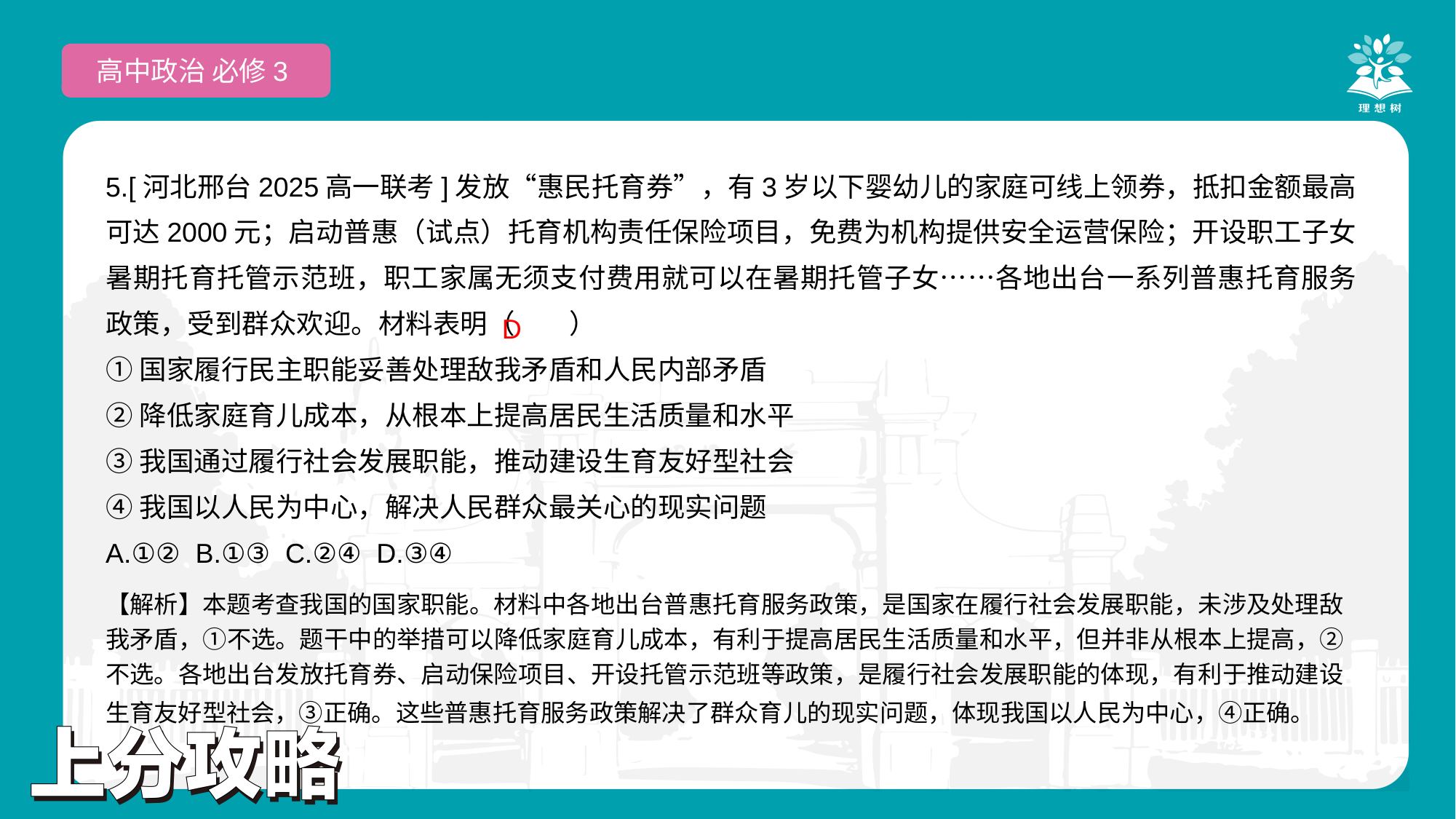

高中政治 必修3
5.[河北邢台2025高一联考]发放“惠民托育券”，有3岁以下婴幼儿的家庭可线上领券，抵扣金额最高可达2000元；启动普惠（试点）托育机构责任保险项目，免费为机构提供安全运营保险；开设职工子女暑期托育托管示范班，职工家属无须支付费用就可以在暑期托管子女……各地出台一系列普惠托育服务政策，受到群众欢迎。材料表明（　　）
①国家履行民主职能妥善处理敌我矛盾和人民内部矛盾
②降低家庭育儿成本，从根本上提高居民生活质量和水平
③我国通过履行社会发展职能，推动建设生育友好型社会
④我国以人民为中心，解决人民群众最关心的现实问题
A.①②  B.①③  C.②④  D.③④
 D
【解析】本题考查我国的国家职能。材料中各地出台普惠托育服务政策，是国家在履行社会发展职能，未涉及处理敌我矛盾，①不选。题干中的举措可以降低家庭育儿成本，有利于提高居民生活质量和水平，但并非从根本上提高，②不选。各地出台发放托育券、启动保险项目、开设托管示范班等政策，是履行社会发展职能的体现，有利于推动建设生育友好型社会，③正确。这些普惠托育服务政策解决了群众育儿的现实问题，体现我国以人民为中心，④正确。